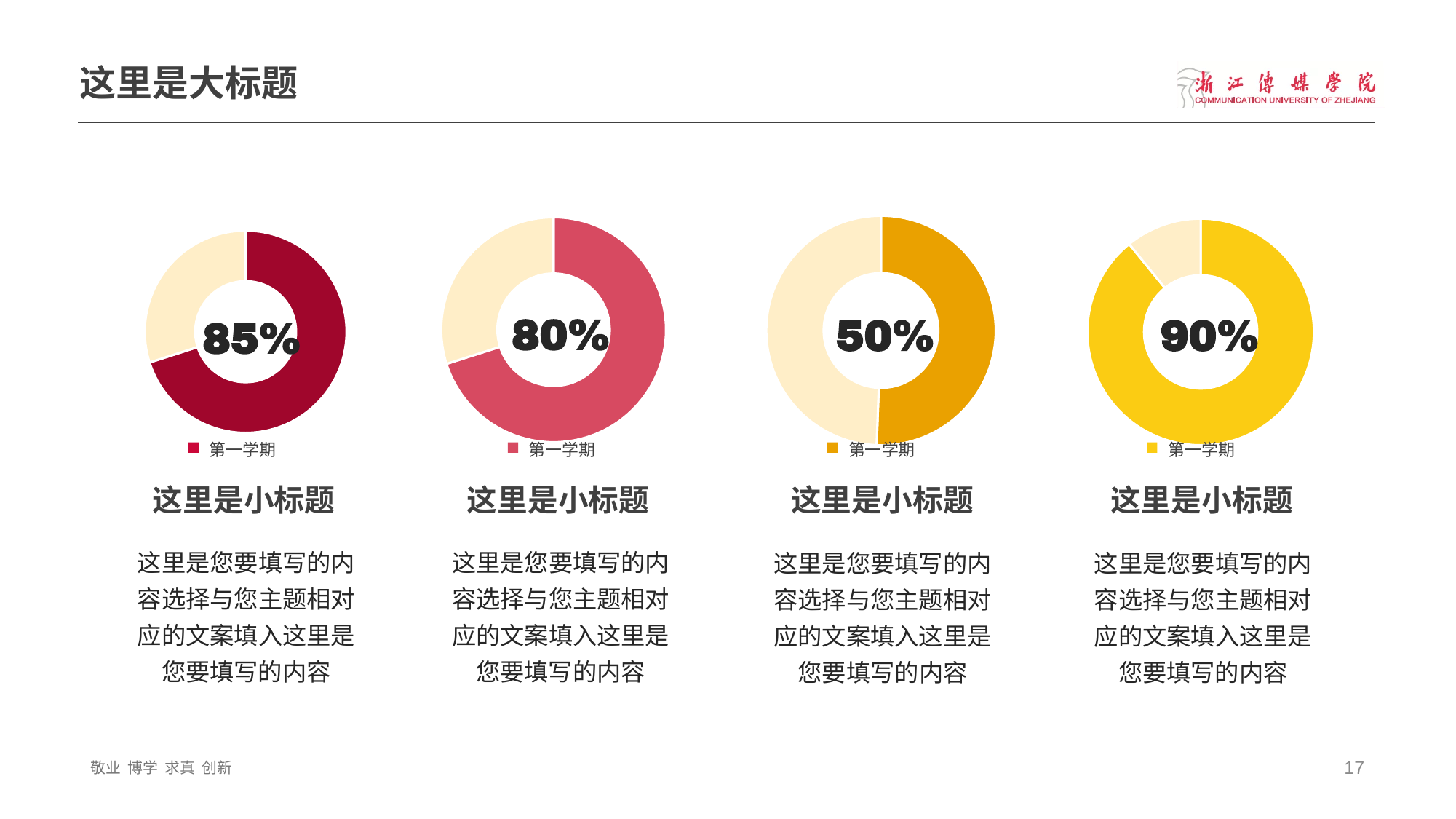

# 这里是大标题

### Chart

| Category | Sales |
|---|---|
| 1st Qtr | 8.2 |
| 2nd Qtr | 8.0 |

### Chart

| Category | Sales |
|---|---|
| 1st Qtr | 8.2 |
| 2nd Qtr | 3.5 |

### Chart

| Category | Sales |
|---|---|
| 1st Qtr | 8.2 |
| 2nd Qtr | 1.0 |

### Chart

| Category | Sales |
|---|---|
| 1st Qtr | 8.2 |
| 2nd Qtr | 3.5 |
80%
50%
90%
85%
第一学期

第一学期

第一学期

第一学期

这里是小标题
这里是小标题
这里是小标题
这里是小标题
这里是您要填写的内容选择与您主题相对应的文案填入这里是您要填写的内容
这里是您要填写的内容选择与您主题相对应的文案填入这里是您要填写的内容
这里是您要填写的内容选择与您主题相对应的文案填入这里是您要填写的内容
这里是您要填写的内容选择与您主题相对应的文案填入这里是您要填写的内容
敬业  博学  求真  创新
17